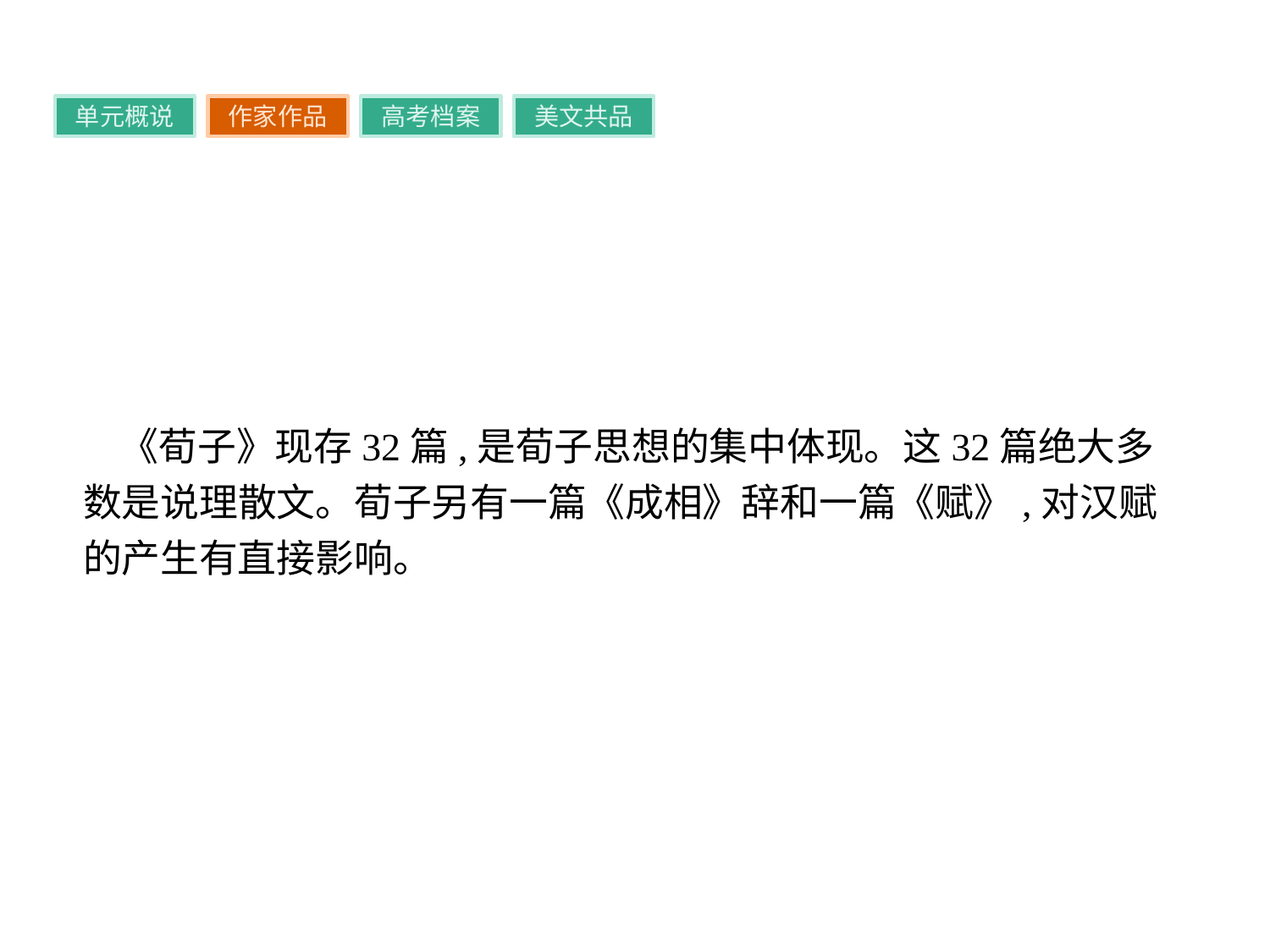

单元概说
作家作品
高考档案
美文共品
《荀子》现存32篇,是荀子思想的集中体现。这32篇绝大多数是说理散文。荀子另有一篇《成相》辞和一篇《赋》,对汉赋的产生有直接影响。